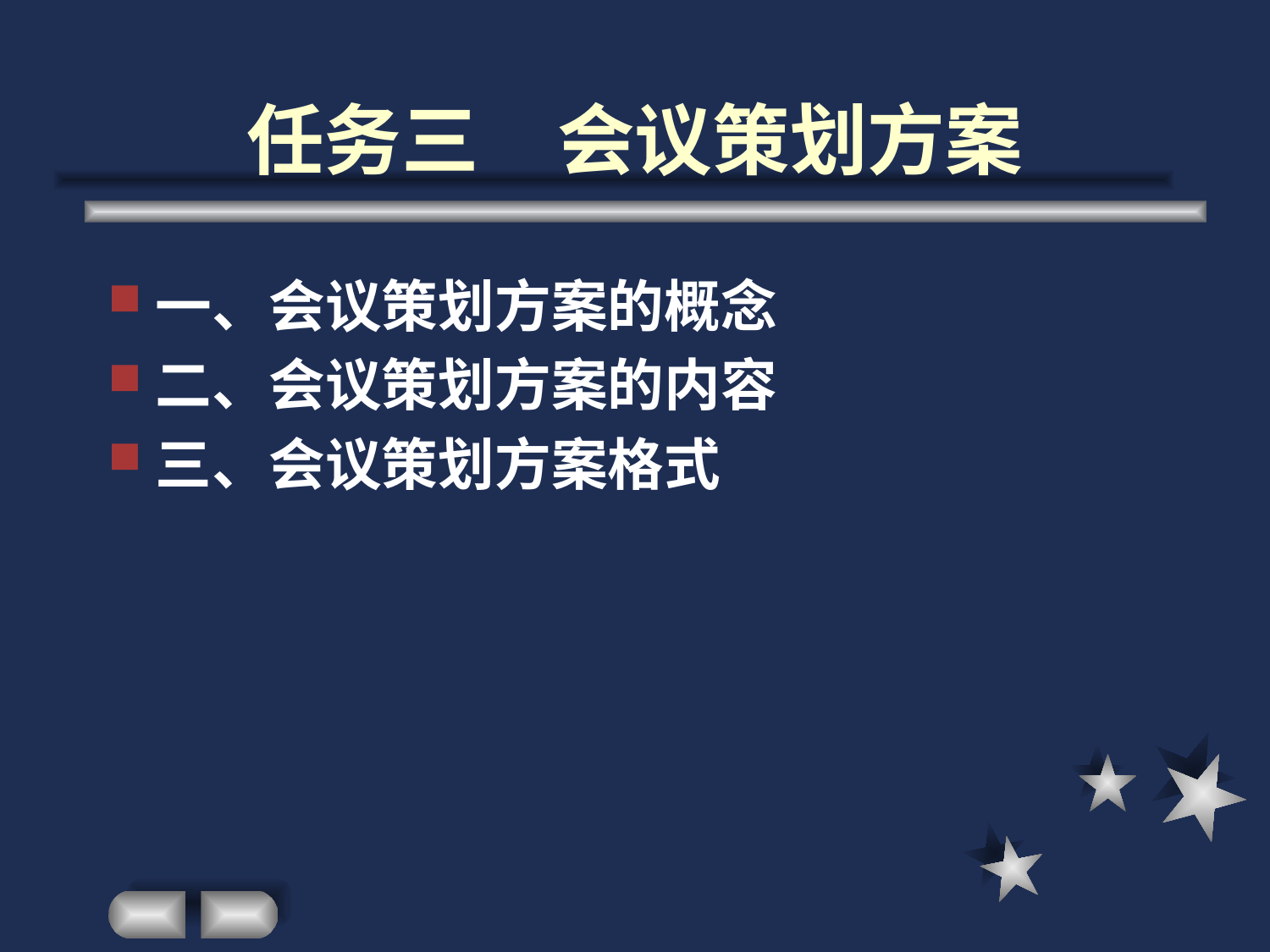

# 任务三　会议策划方案
一、会议策划方案的概念
二、会议策划方案的内容
三、会议策划方案格式